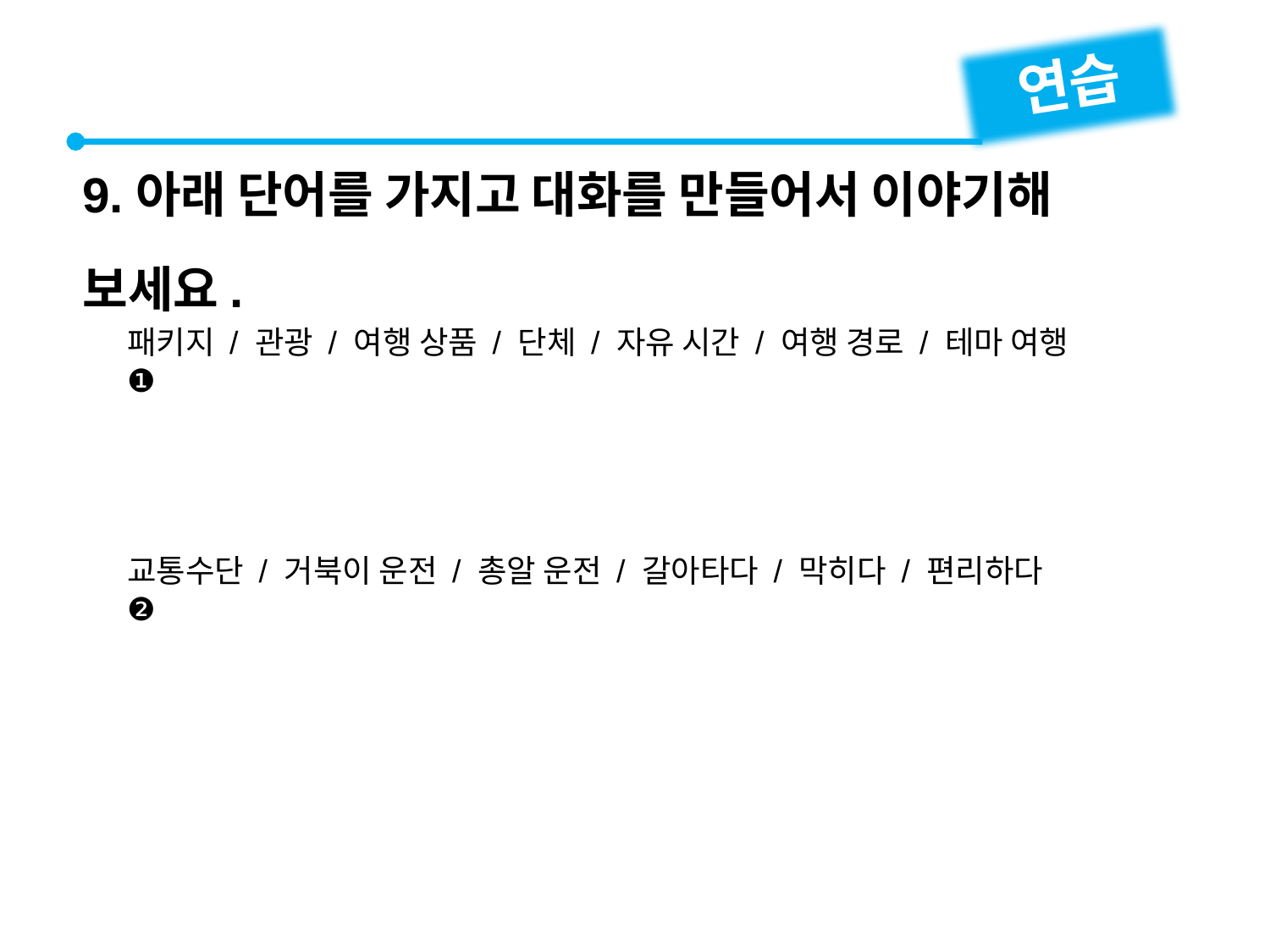

연습
9.아래 단어를 가지고 대화를 만들어서 이야기해 보세요.
패키지 / 관광 / 여행 상품 / 단체 / 자유 시간 / 여행 경로 / 테마 여행
❶

교통수단 / 거북이 운전 / 총알 운전 / 갈아타다 / 막히다 / 편리하다
❷